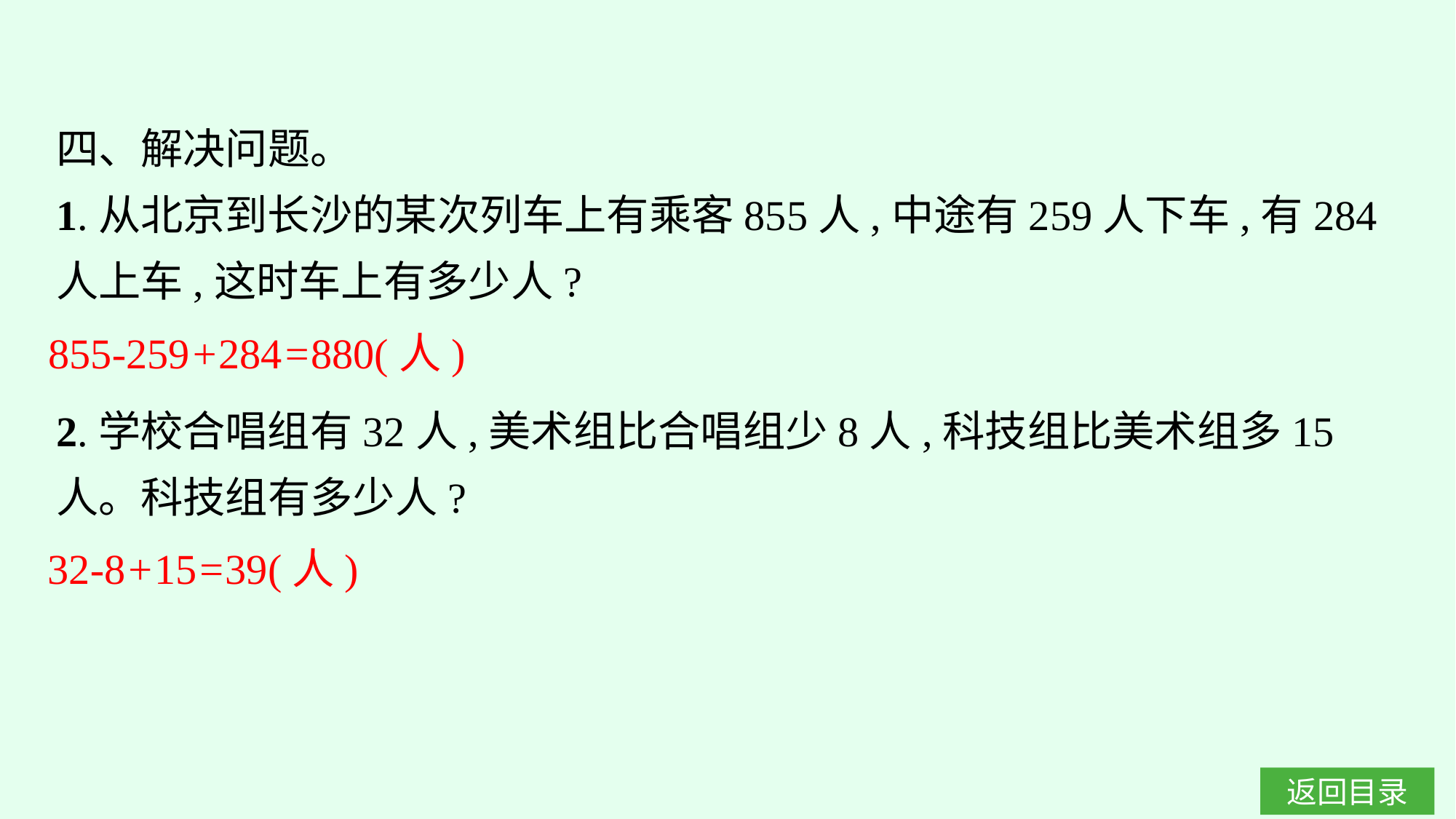

四、解决问题。
1.从北京到长沙的某次列车上有乘客855人,中途有259人下车,有284人上车,这时车上有多少人?
855-259+284=880(人)
2.学校合唱组有32人,美术组比合唱组少8人,科技组比美术组多15人。科技组有多少人?
32-8+15=39(人)